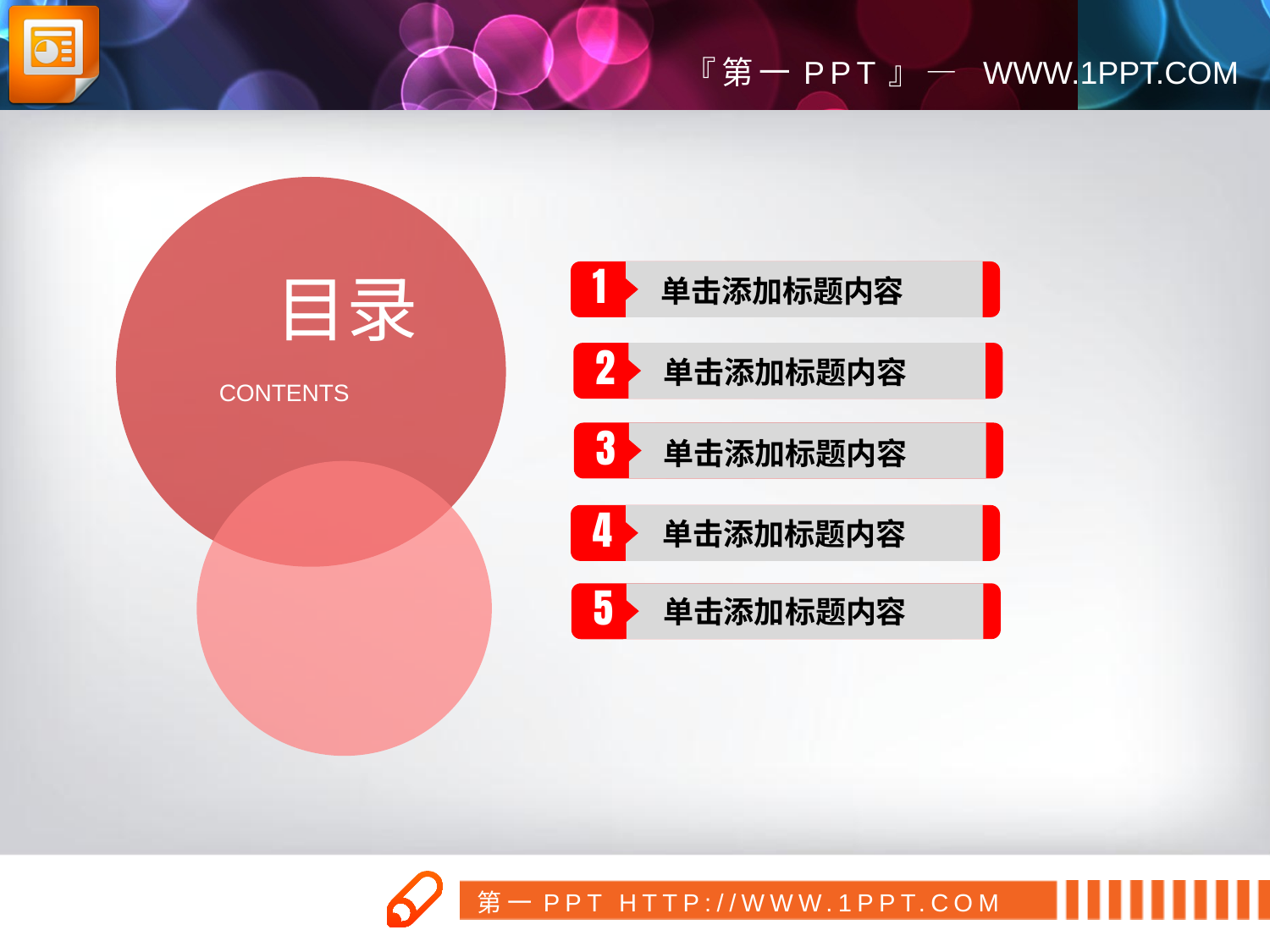

目录
1

单击添加标题内容

2

单击添加标题内容

CONTENTS
3

单击添加标题内容

4

单击添加标题内容

5

单击添加标题内容